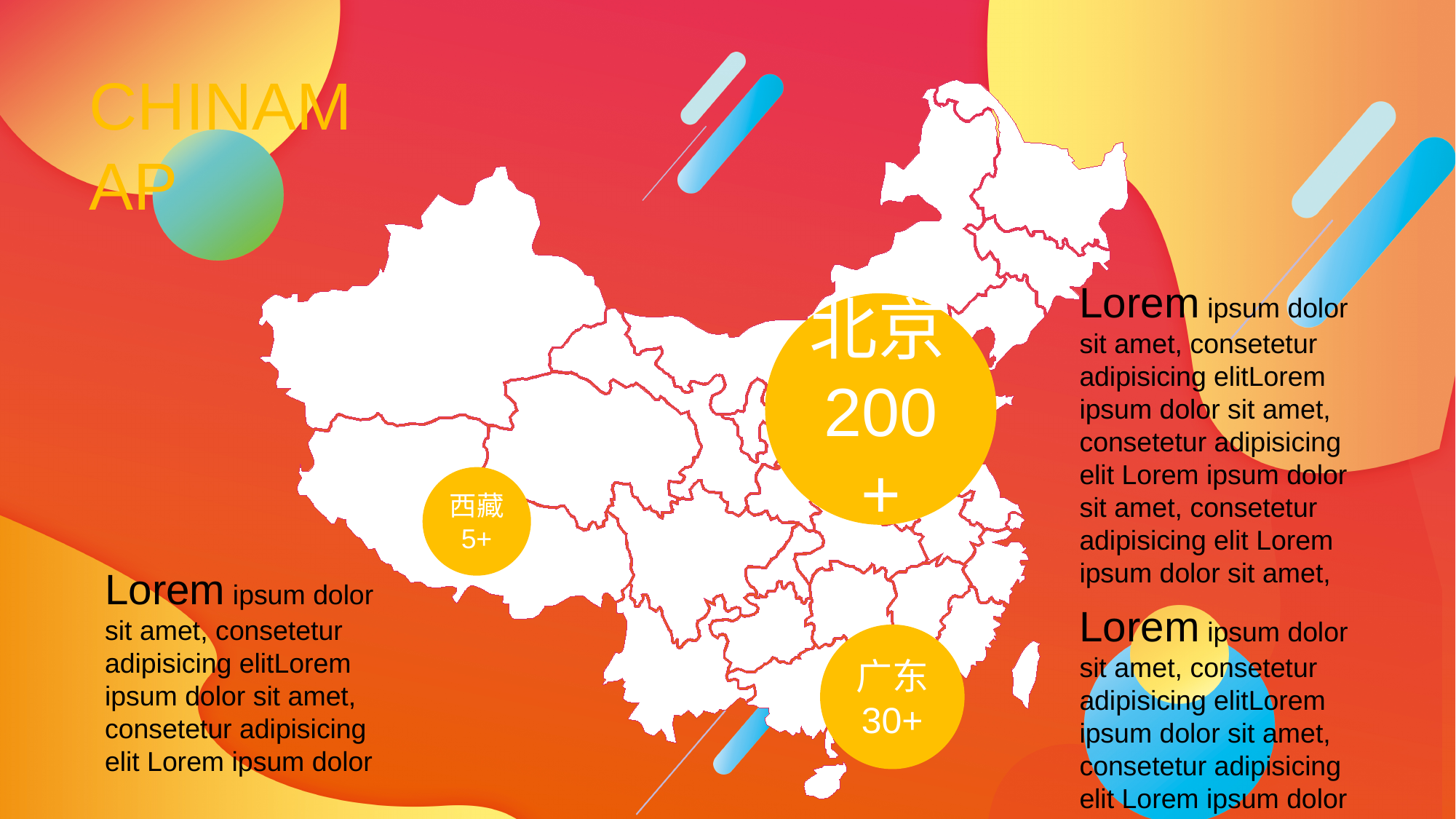

CHINAMAP

Lorem ipsum dolor sit amet, consetetur adipisicing elitLorem ipsum dolor sit amet, consetetur adipisicing elit Lorem ipsum dolor sit amet, consetetur adipisicing elit Lorem ipsum dolor sit amet,

北京200+

西藏
5+

Lorem ipsum dolor sit amet, consetetur adipisicing elitLorem ipsum dolor sit amet, consetetur adipisicing elit Lorem ipsum dolor

Lorem ipsum dolor sit amet, consetetur adipisicing elitLorem ipsum dolor sit amet, consetetur adipisicing elit Lorem ipsum dolor
广东
30+